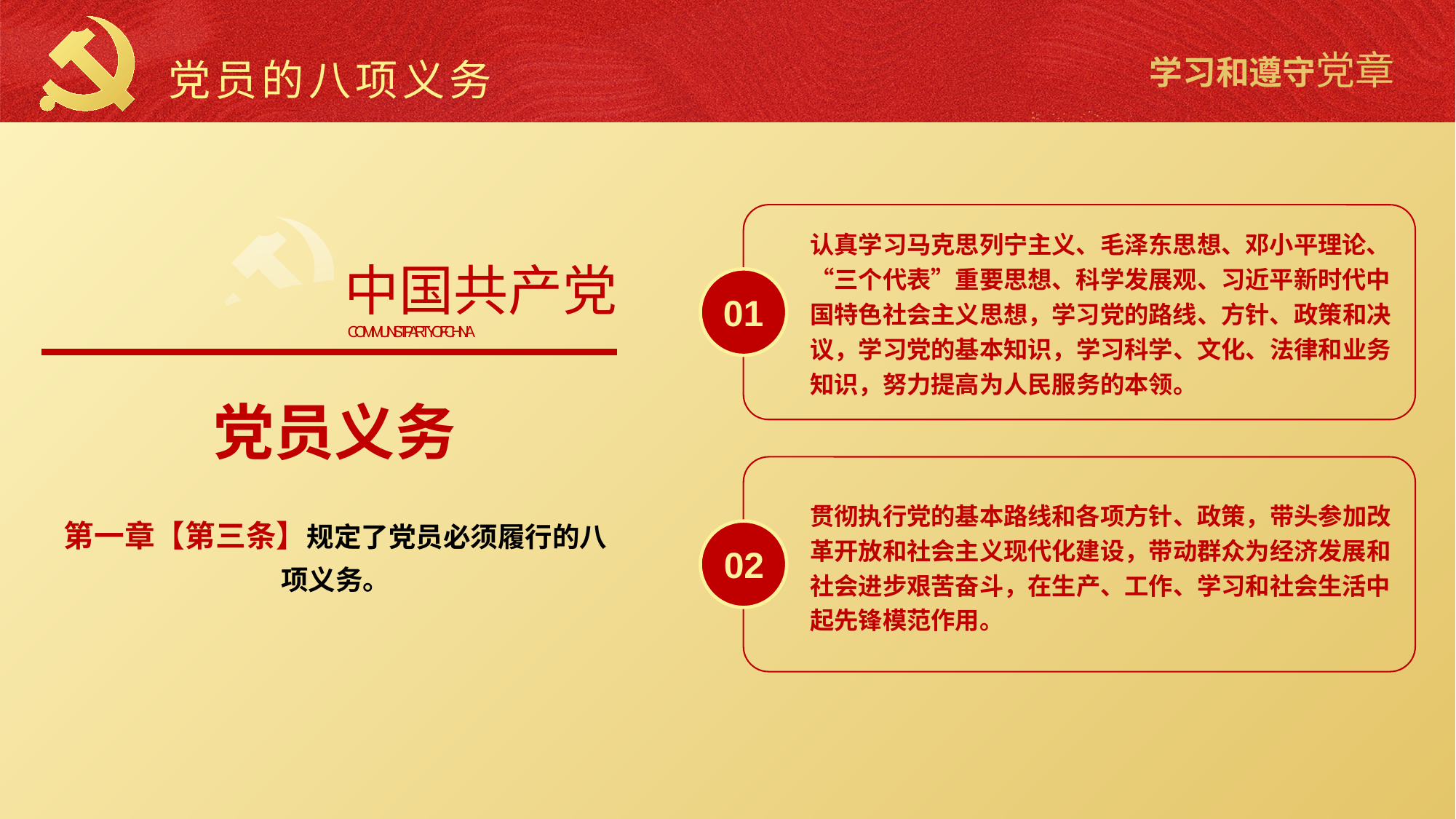

党员的八项义务

认真学习马克思列宁主义、毛泽东思想、邓小平理论、“三个代表”重要思想、科学发展观、习近平新时代中国特色社会主义思想，学习党的路线、方针、政策和决议，学习党的基本知识，学习科学、文化、法律和业务知识，努力提高为人民服务的本领。

01

中国共产党
COMMUNIST PARTY OF CHINA

党员义务

贯彻执行党的基本路线和各项方针、政策，带头参加改革开放和社会主义现代化建设，带动群众为经济发展和社会进步艰苦奋斗，在生产、工作、学习和社会生活中起先锋模范作用。

02
第一章【第三条】规定了党员必须履行的八项义务。